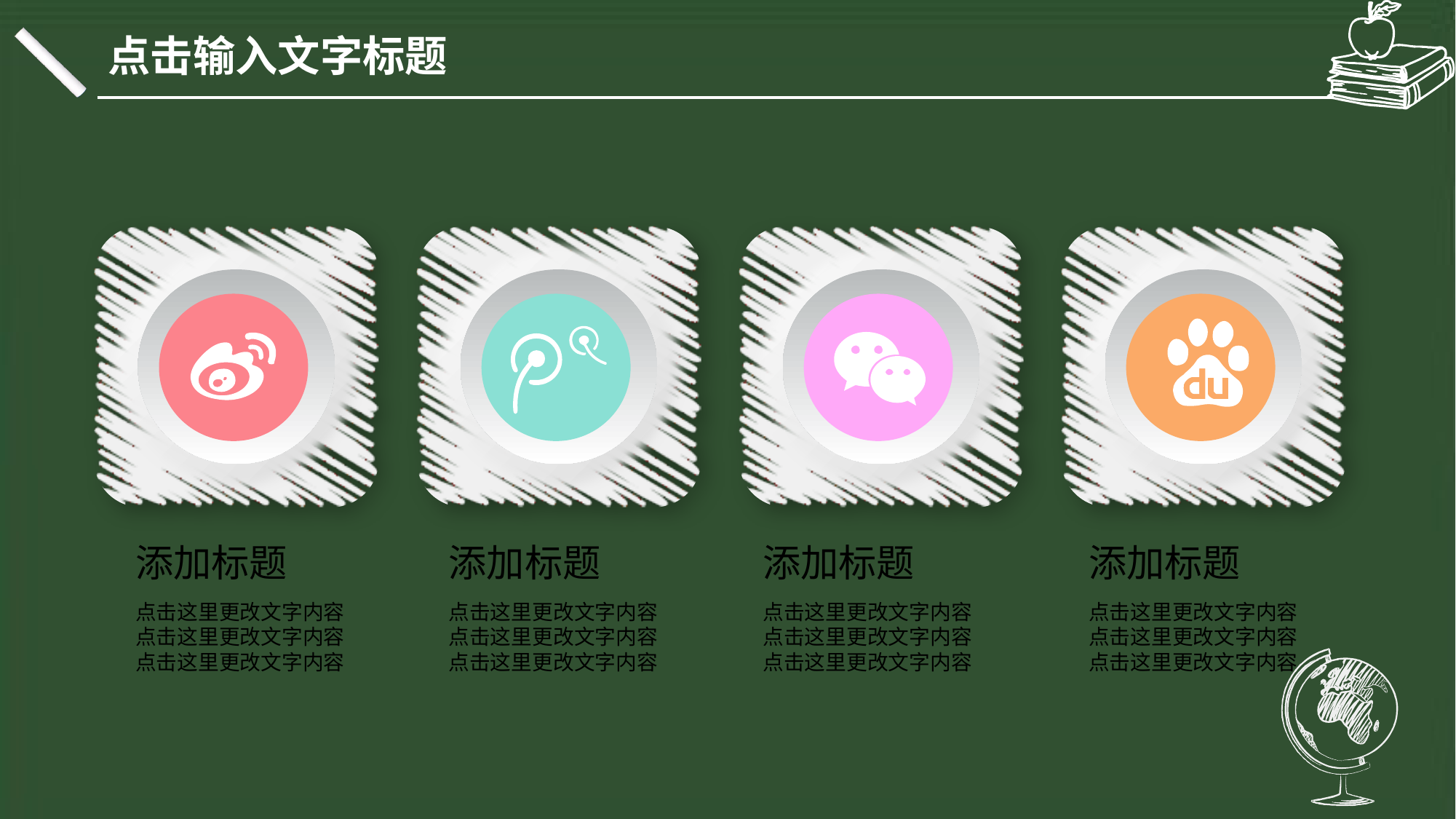

点击输入文字标题

添加标题
点击这里更改文字内容点击这里更改文字内容点击这里更改文字内容
添加标题
点击这里更改文字内容点击这里更改文字内容点击这里更改文字内容
添加标题
点击这里更改文字内容点击这里更改文字内容点击这里更改文字内容
添加标题
点击这里更改文字内容点击这里更改文字内容点击这里更改文字内容